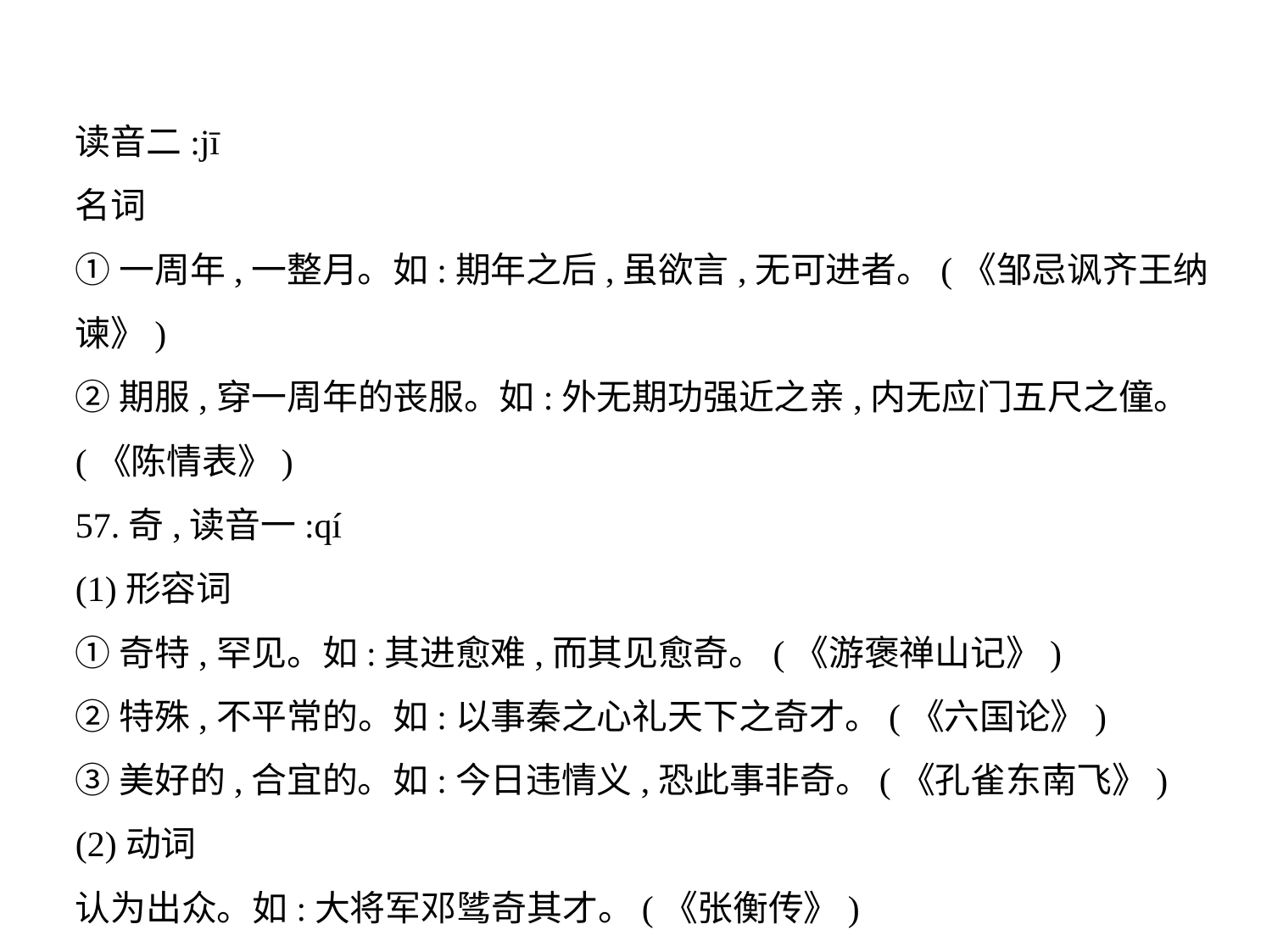

读音二:jī
名词
①一周年,一整月。如:期年之后,虽欲言,无可进者。(《邹忌讽齐王纳
谏》)
②期服,穿一周年的丧服。如:外无期功强近之亲,内无应门五尺之僮。
(《陈情表》)
57.奇,读音一:qí
(1)形容词
①奇特,罕见。如:其进愈难,而其见愈奇。(《游褒禅山记》)
②特殊,不平常的。如:以事秦之心礼天下之奇才。(《六国论》)
③美好的,合宜的。如:今日违情义,恐此事非奇。(《孔雀东南飞》)
(2)动词
认为出众。如:大将军邓骘奇其才。(《张衡传》)